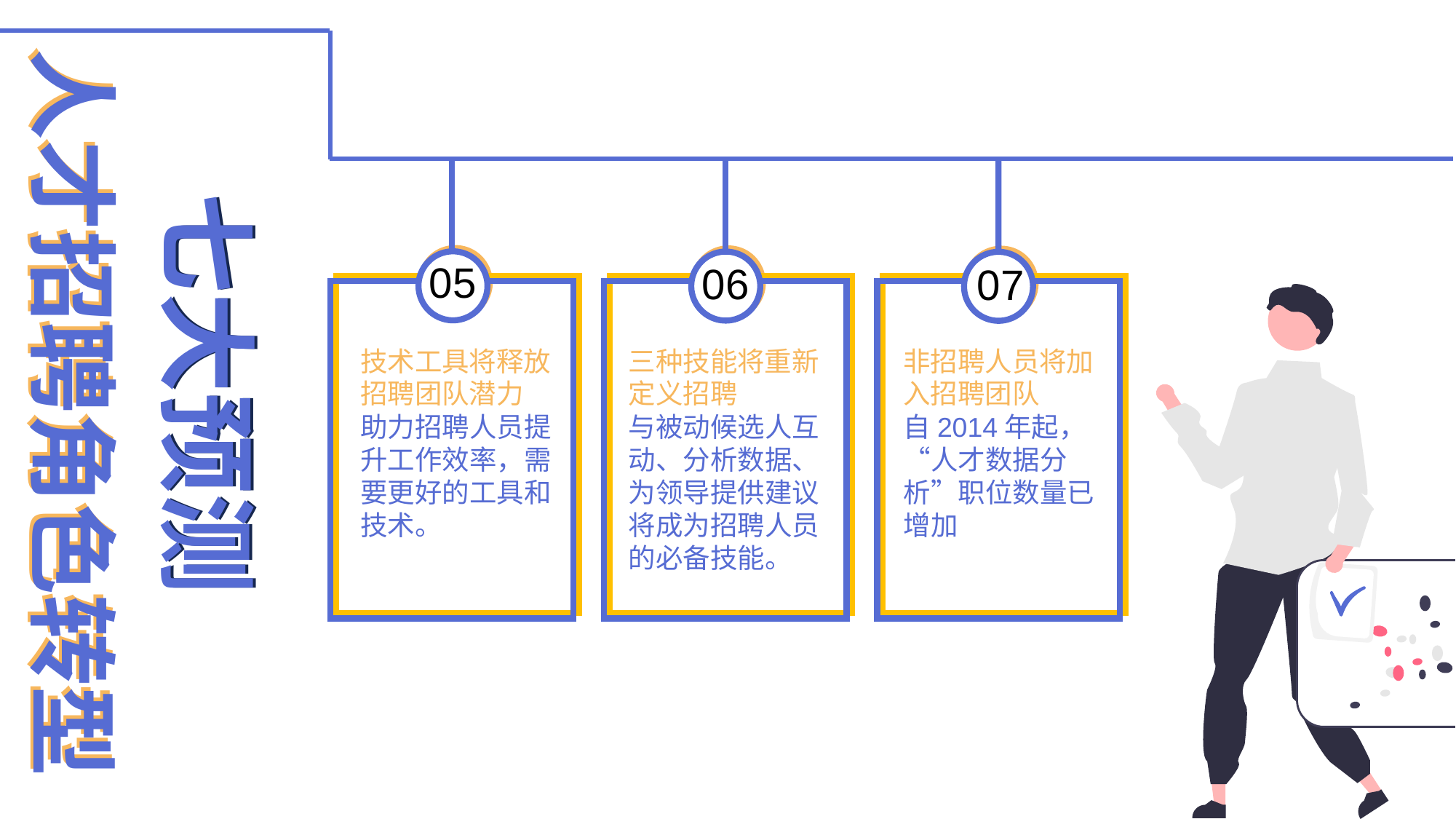

人才招聘角色转型
人才招聘角色转型
七大预测
七大预测

05

06

07

技术工具将释放招聘团队潜力
助力招聘人员提升工作效率，需要更好的工具和技术。
三种技能将重新定义招聘
与被动候选人互动、分析数据、为领导提供建议将成为招聘人员的必备技能。
非招聘人员将加入招聘团队
自2014年起，“人才数据分析”职位数量已增加